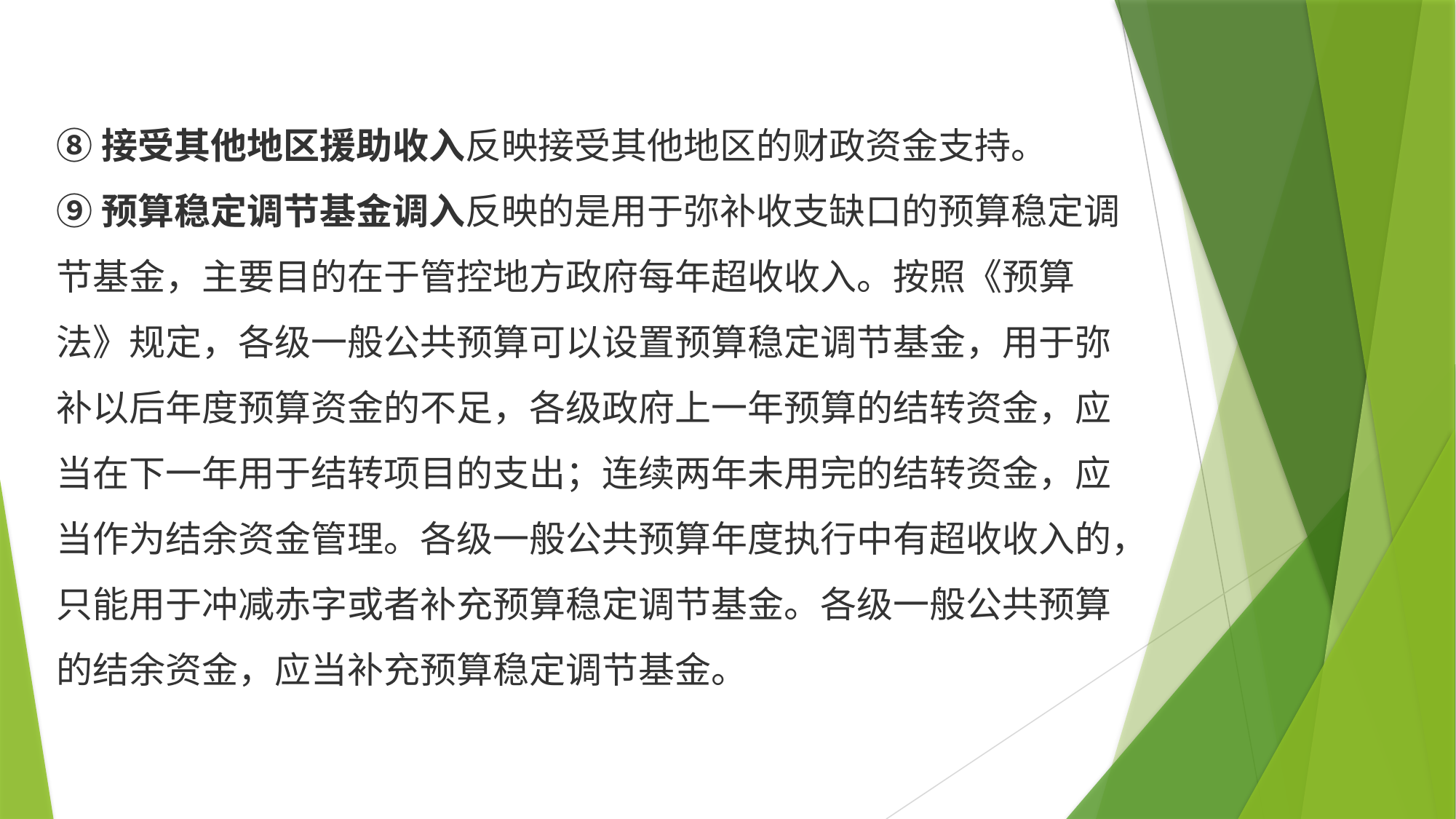

⑧接受其他地区援助收入反映接受其他地区的财政资金支持。
⑨预算稳定调节基金调入反映的是用于弥补收支缺口的预算稳定调节基金，主要目的在于管控地方政府每年超收收入。按照《预算法》规定，各级一般公共预算可以设置预算稳定调节基金，用于弥补以后年度预算资金的不足，各级政府上一年预算的结转资金，应当在下一年用于结转项目的支出；连续两年未用完的结转资金，应当作为结余资金管理。各级一般公共预算年度执行中有超收收入的，只能用于冲减赤字或者补充预算稳定调节基金。各级一般公共预算的结余资金，应当补充预算稳定调节基金。